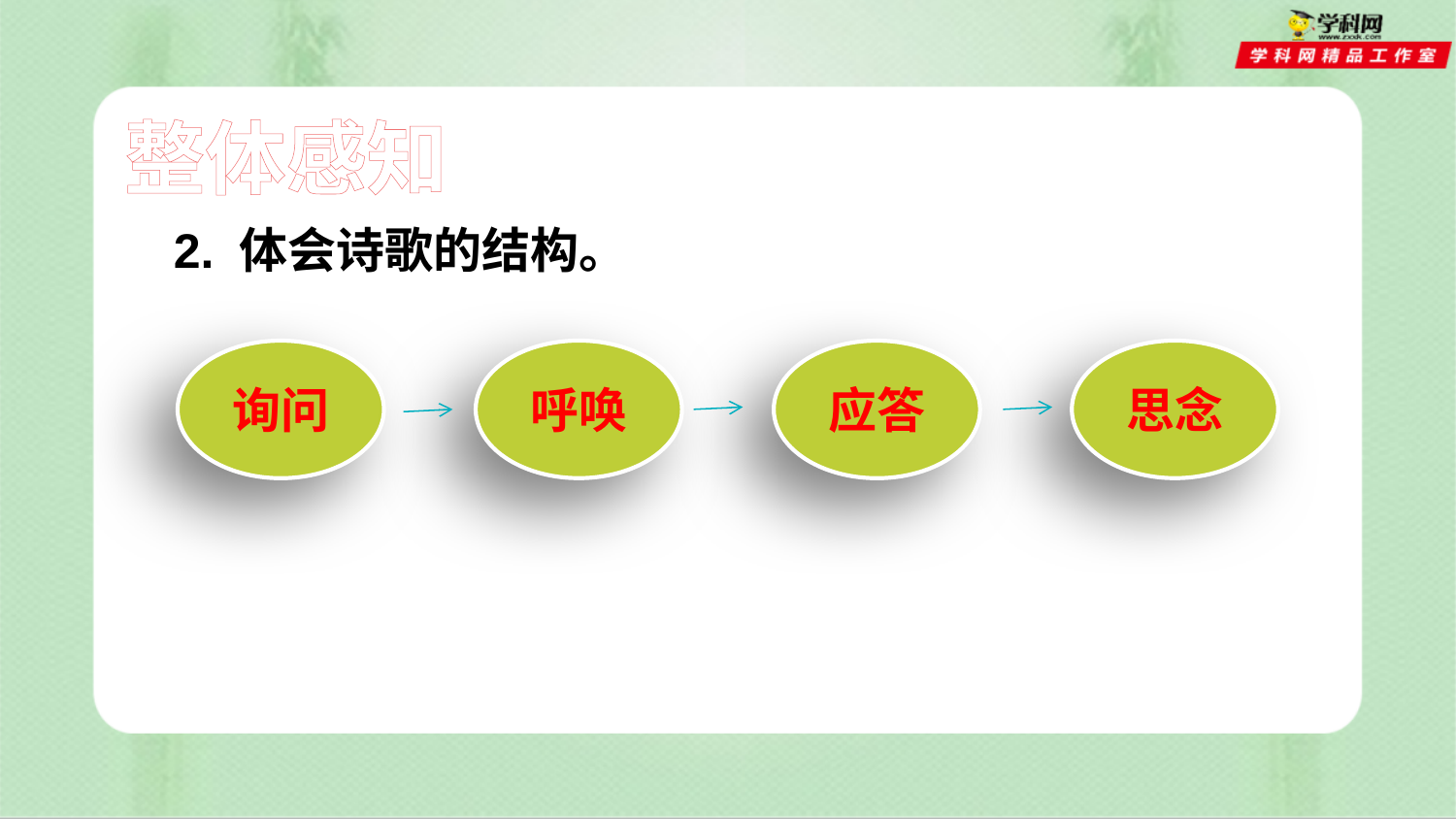

整体感知
2. 体会诗歌的结构。
呼唤
思念
询问
应答